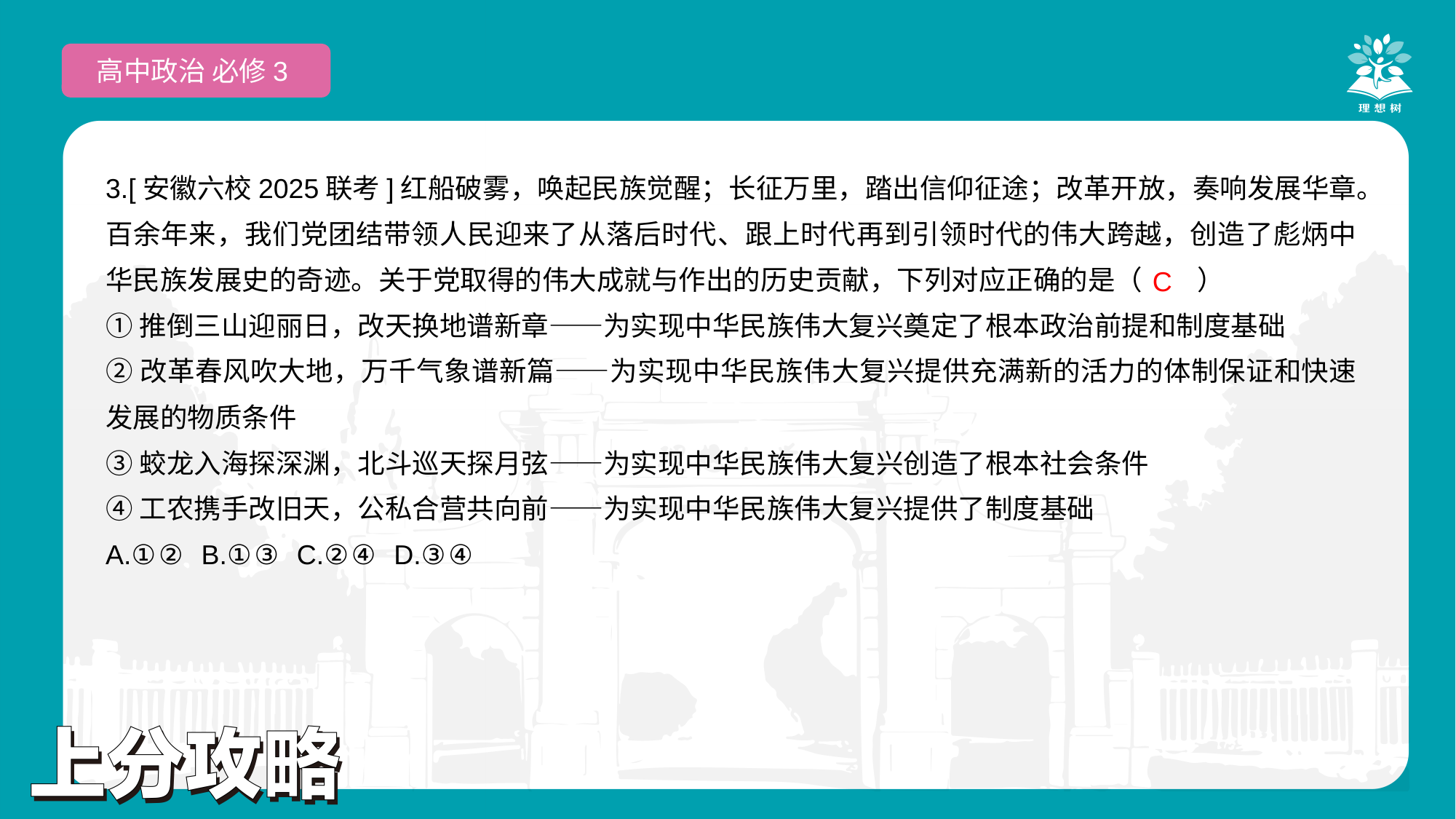

高中政治 必修3
3.[安徽六校2025联考]红船破雾，唤起民族觉醒；长征万里，踏出信仰征途；改革开放，奏响发展华章。百余年来，我们党团结带领人民迎来了从落后时代、跟上时代再到引领时代的伟大跨越，创造了彪炳中华民族发展史的奇迹。关于党取得的伟大成就与作出的历史贡献，下列对应正确的是（　　）
①推倒三山迎丽日，改天换地谱新章——为实现中华民族伟大复兴奠定了根本政治前提和制度基础
②改革春风吹大地，万千气象谱新篇——为实现中华民族伟大复兴提供充满新的活力的体制保证和快速发展的物质条件
③蛟龙入海探深渊，北斗巡天探月弦——为实现中华民族伟大复兴创造了根本社会条件
④工农携手改旧天，公私合营共向前——为实现中华民族伟大复兴提供了制度基础
A.①②  B.①③  C.②④  D.③④
 C